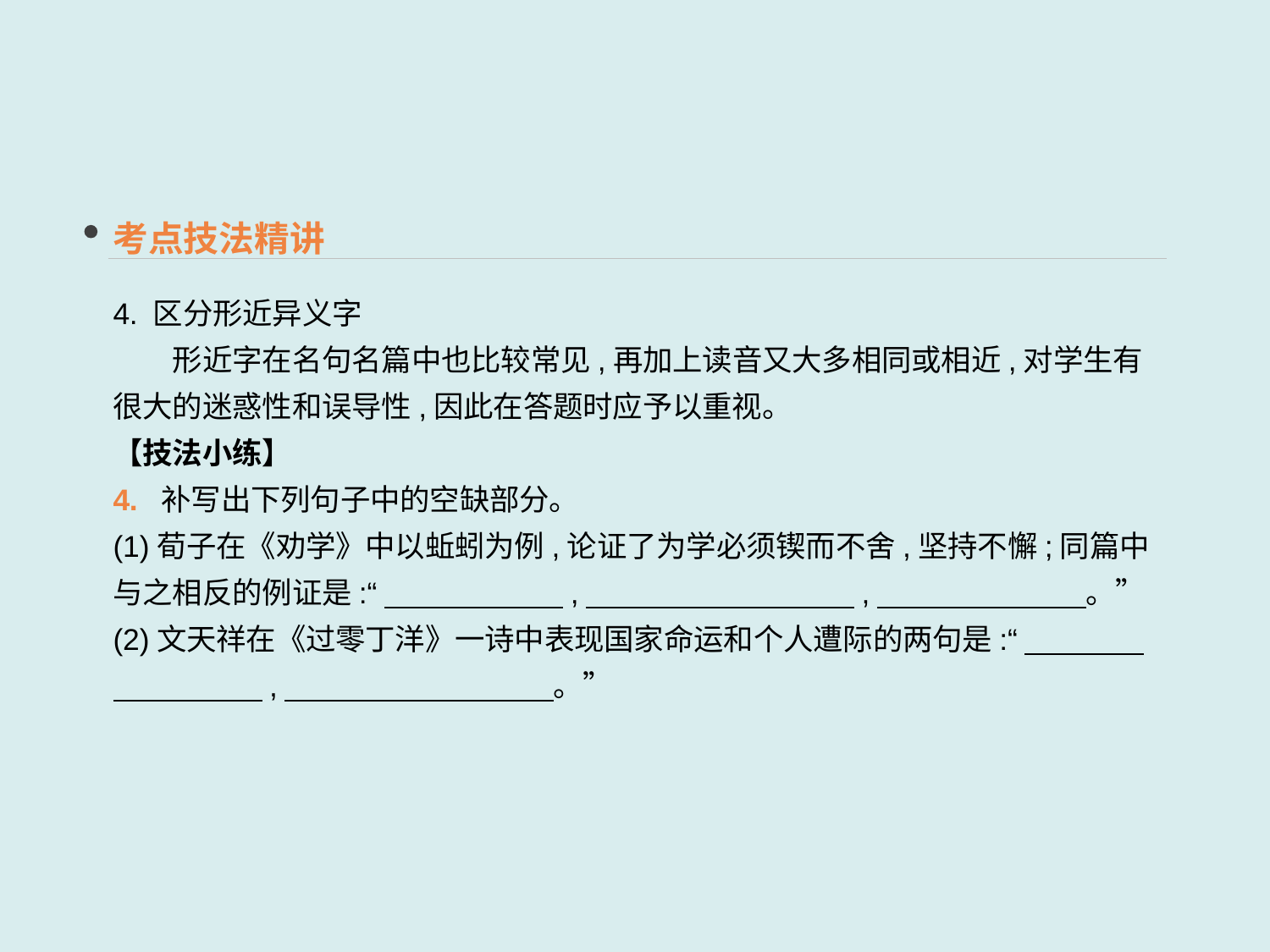

考点技法精讲

4. 区分形近异义字
　　形近字在名句名篇中也比较常见,再加上读音又大多相同或相近,对学生有很大的迷惑性和误导性,因此在答题时应予以重视。
【技法小练】
4.  补写出下列句子中的空缺部分。
(1)荀子在《劝学》中以蚯蚓为例,论证了为学必须锲而不舍,坚持不懈;同篇中与之相反的例证是:“　　　　　　,　　　　　　　　　,　　　　　　　。”
(2)文天祥在《过零丁洋》一诗中表现国家命运和个人遭际的两句是:“　　　　　　　　　,　　　　　　　　　。”